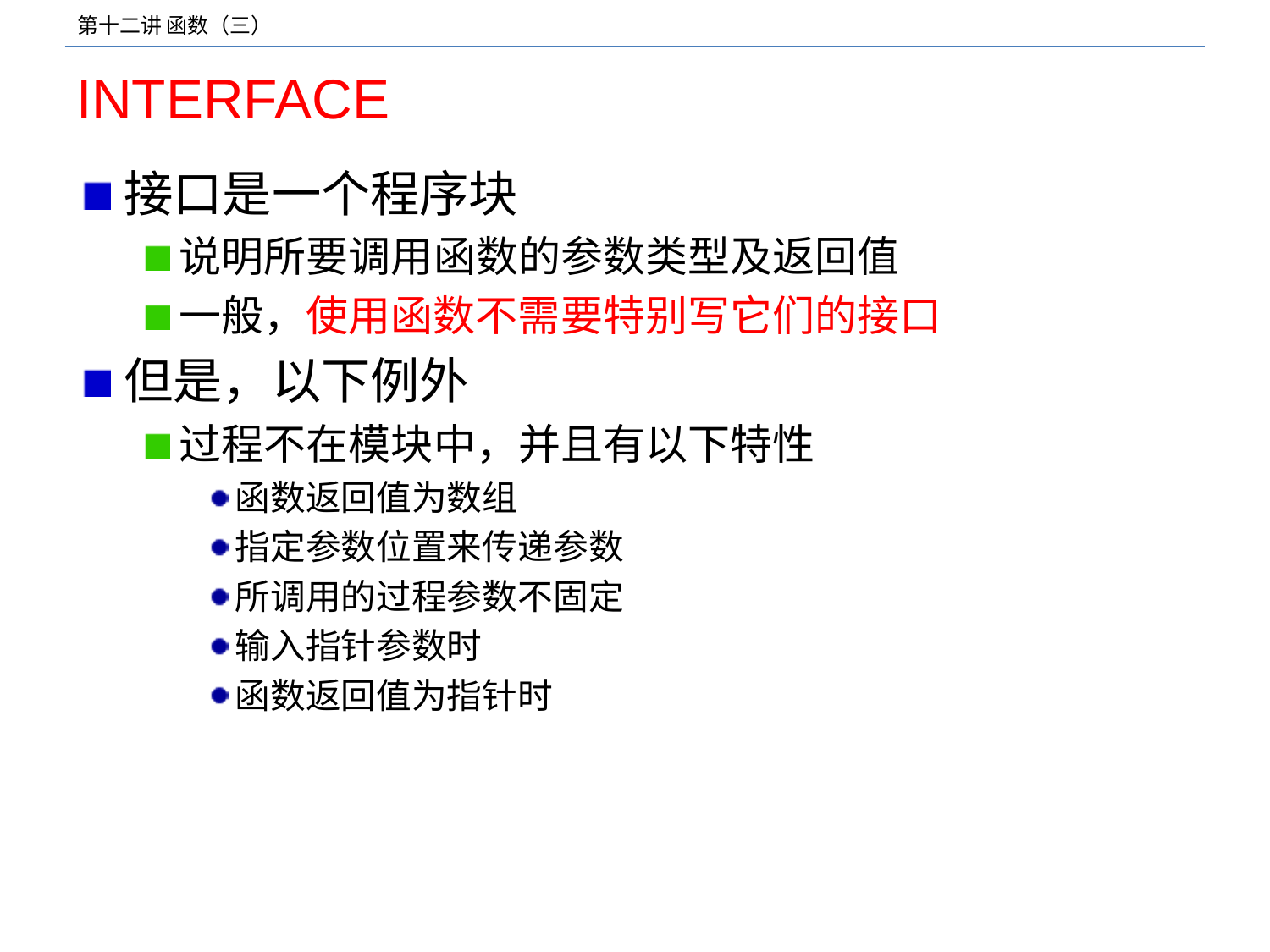

# INTERFACE
接口是一个程序块
说明所要调用函数的参数类型及返回值
一般，使用函数不需要特别写它们的接口
但是，以下例外
过程不在模块中，并且有以下特性
函数返回值为数组
指定参数位置来传递参数
所调用的过程参数不固定
输入指针参数时
函数返回值为指针时